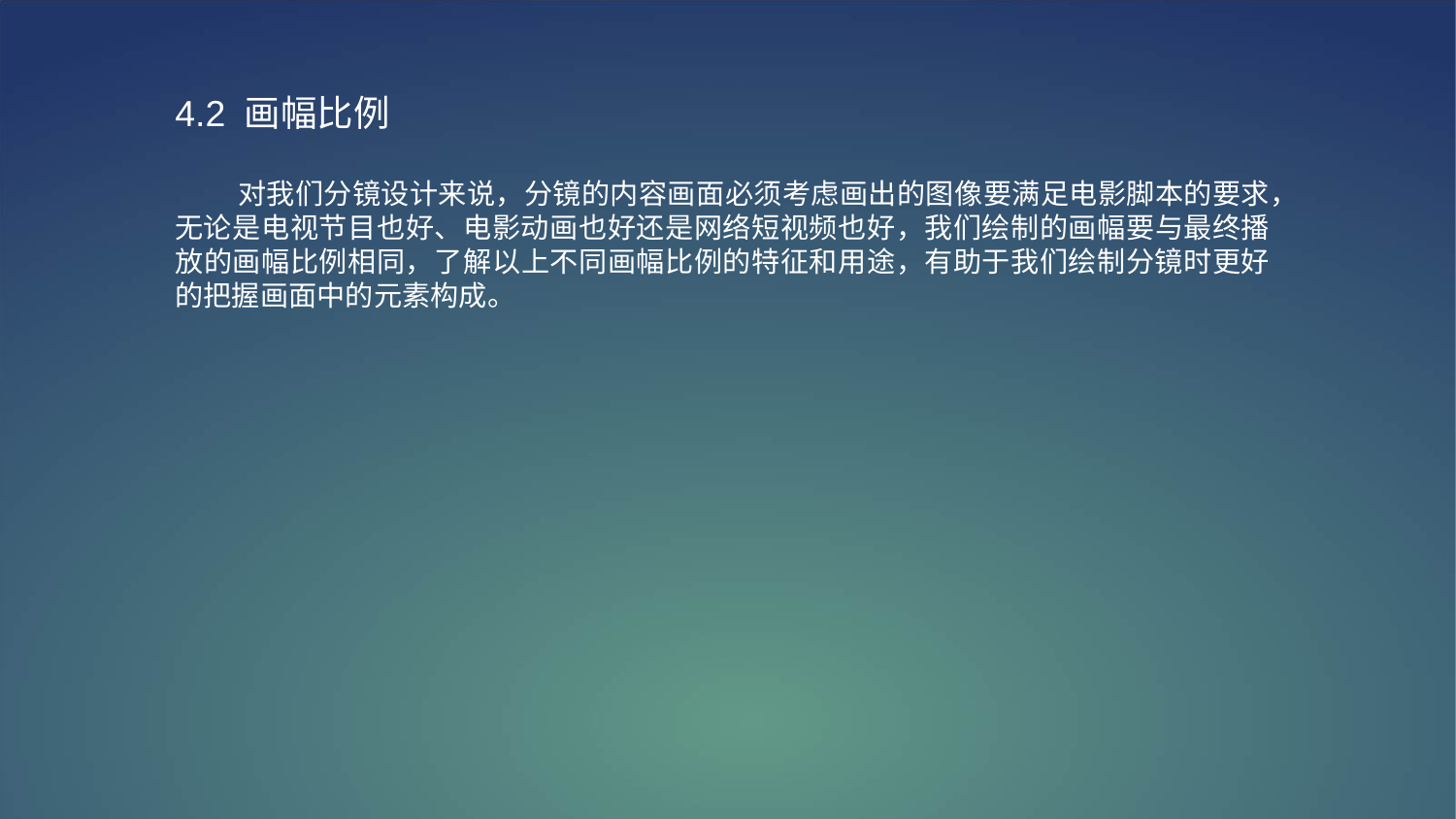

4.2 画幅比例
  对我们分镜设计来说，分镜的内容画面必须考虑画出的图像要满足电影脚本的要求，无论是电视节目也好、电影动画也好还是网络短视频也好，我们绘制的画幅要与最终播放的画幅比例相同，了解以上不同画幅比例的特征和用途，有助于我们绘制分镜时更好的把握画面中的元素构成。